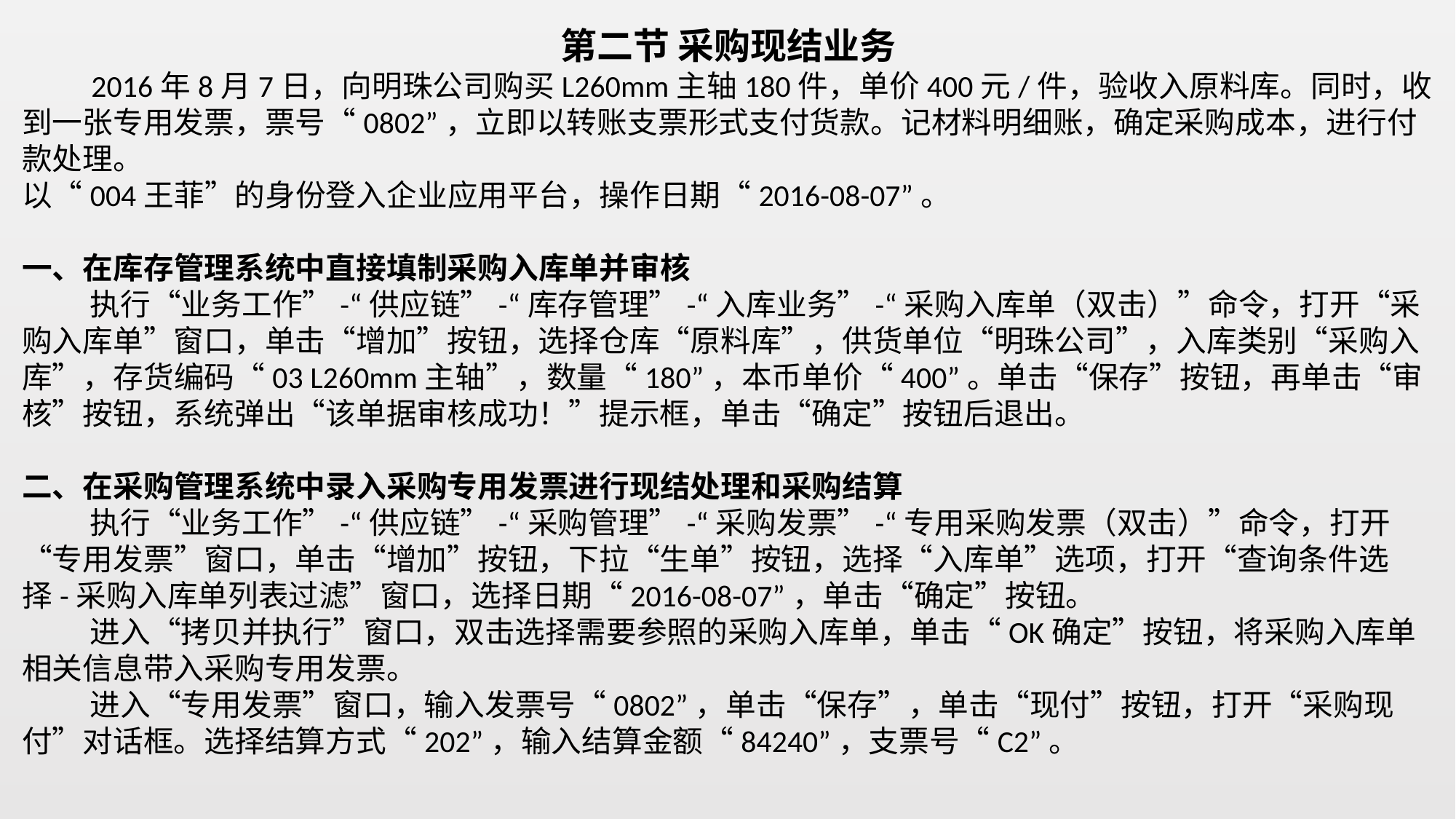

第二节 采购现结业务
          2016年8月7日，向明珠公司购买L260mm主轴180件，单价400元/件，验收入原料库。同时，收到一张专用发票，票号“0802”，立即以转账支票形式支付货款。记材料明细账，确定采购成本，进行付款处理。
以“004王菲”的身份登入企业应用平台，操作日期“2016-08-07”。

一、在库存管理系统中直接填制采购入库单并审核
         执行“业务工作”-“供应链”-“库存管理”-“入库业务”-“采购入库单（双击）”命令，打开“采购入库单”窗口，单击“增加”按钮，选择仓库“原料库”，供货单位“明珠公司”，入库类别“采购入库”，存货编码“03 L260mm主轴”，数量“180”，本币单价“400”。单击“保存”按钮，再单击“审核”按钮，系统弹出“该单据审核成功！”提示框，单击“确定”按钮后退出。

二、在采购管理系统中录入采购专用发票进行现结处理和采购结算
         执行“业务工作”-“供应链”-“采购管理”-“采购发票”-“专用采购发票（双击）”命令，打开“专用发票”窗口，单击“增加”按钮，下拉“生单”按钮，选择“入库单”选项，打开“查询条件选择-采购入库单列表过滤”窗口，选择日期“2016-08-07”，单击“确定”按钮。
         进入“拷贝并执行”窗口，双击选择需要参照的采购入库单，单击“OK确定”按钮，将采购入库单相关信息带入采购专用发票。
         进入“专用发票”窗口，输入发票号“0802”，单击“保存”，单击“现付”按钮，打开“采购现付”对话框。选择结算方式“202”，输入结算金额“84240”，支票号“C2”。